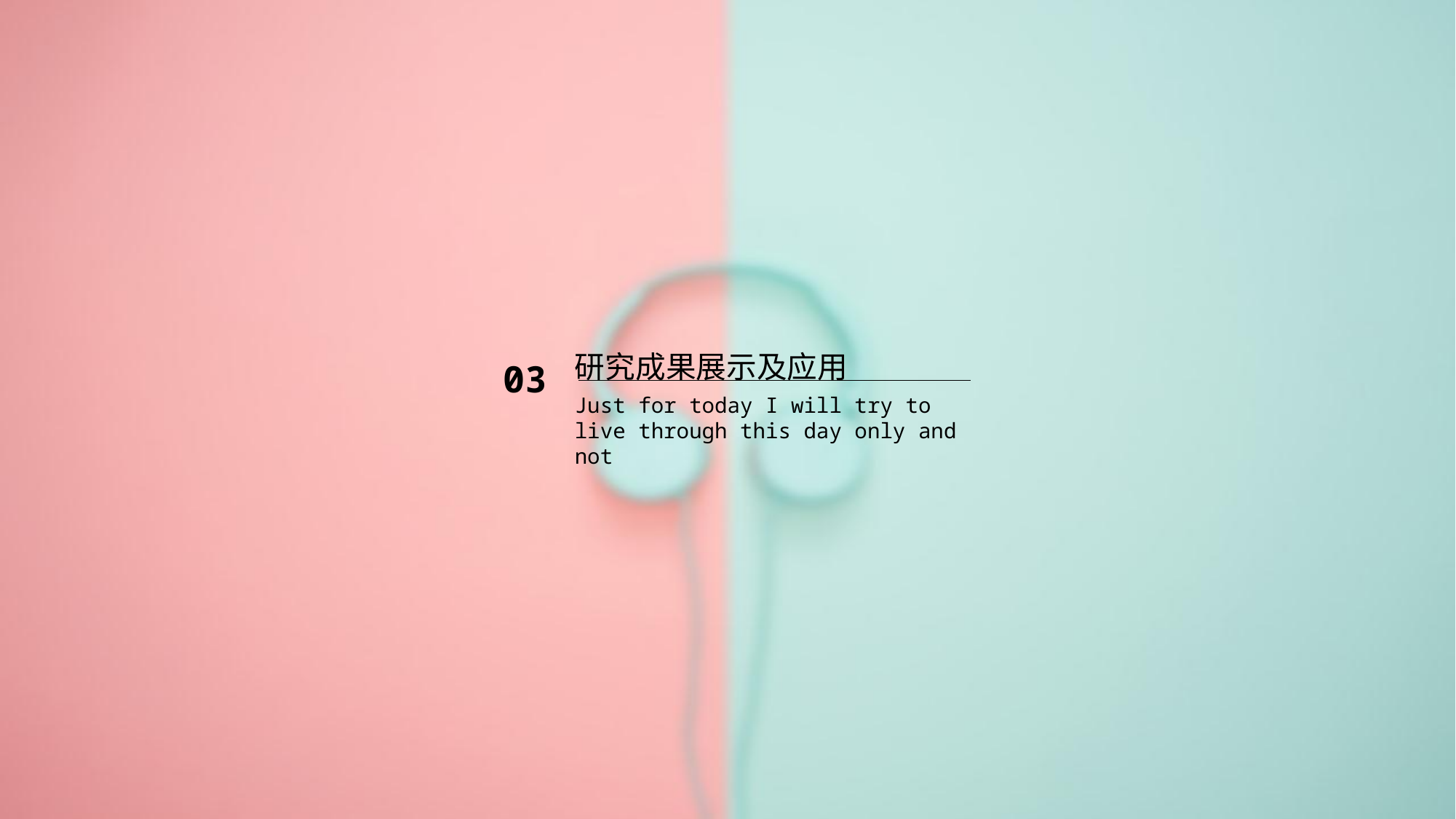

研究成果展示及应用
03
Just for today I will try to live through this day only and not